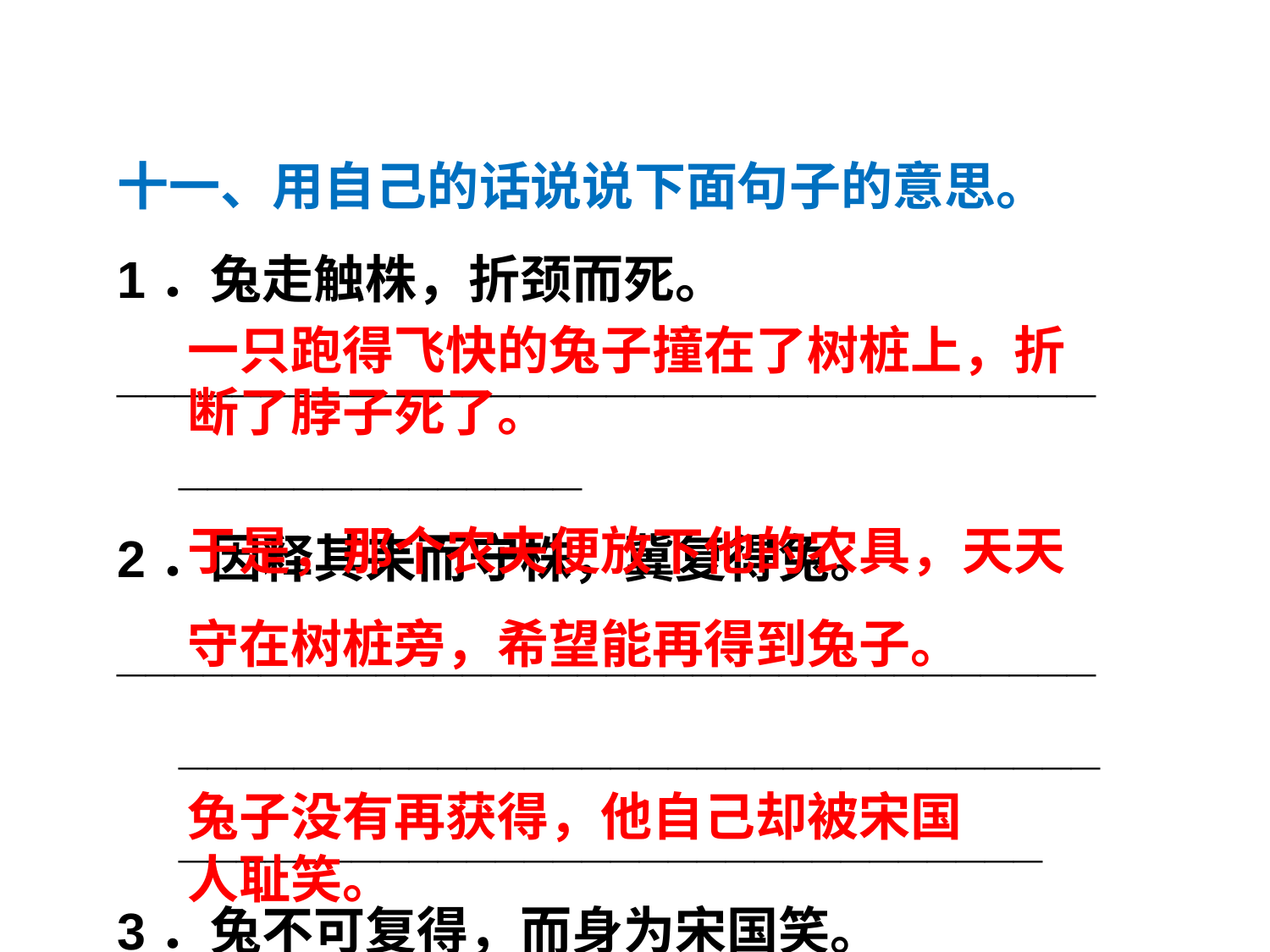

十一、用自己的话说说下面句子的意思。
1．兔走触株，折颈而死。
________________________________________________
2．因释其耒而守株，冀复得兔。
________________________________________________________________________________________________
3．兔不可复得，而身为宋国笑。
________________________________________________
一只跑得飞快的兔子撞在了树桩上，折断了脖子死了。
于是，那个农夫便放下他的农具，天天守在树桩旁，希望能再得到兔子。
兔子没有再获得，他自己却被宋国人耻笑。